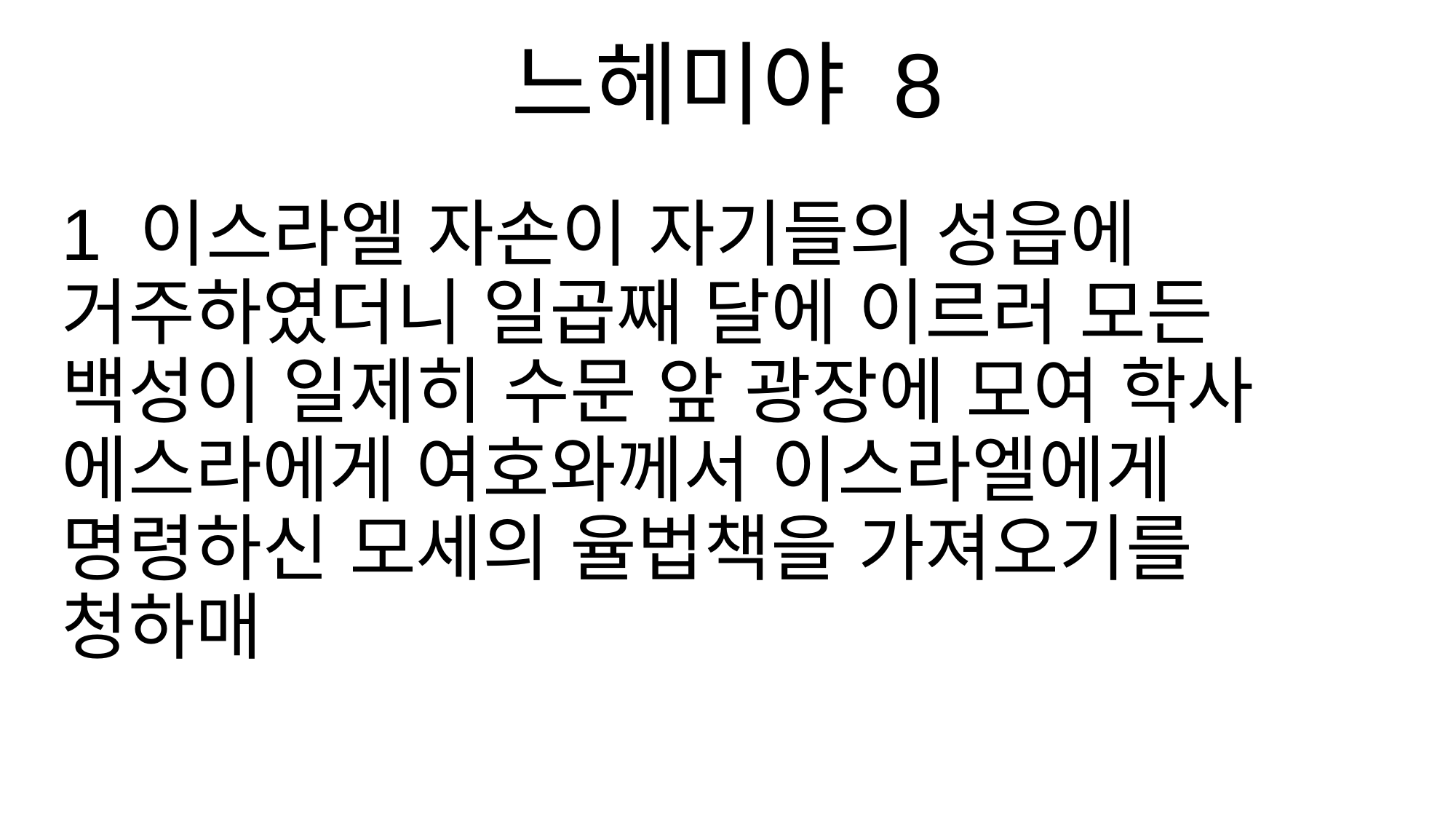

느헤미야 8
1 이스라엘 자손이 자기들의 성읍에 거주하였더니 일곱째 달에 이르러 모든 백성이 일제히 수문 앞 광장에 모여 학사 에스라에게 여호와께서 이스라엘에게 명령하신 모세의 율법책을 가져오기를 청하매